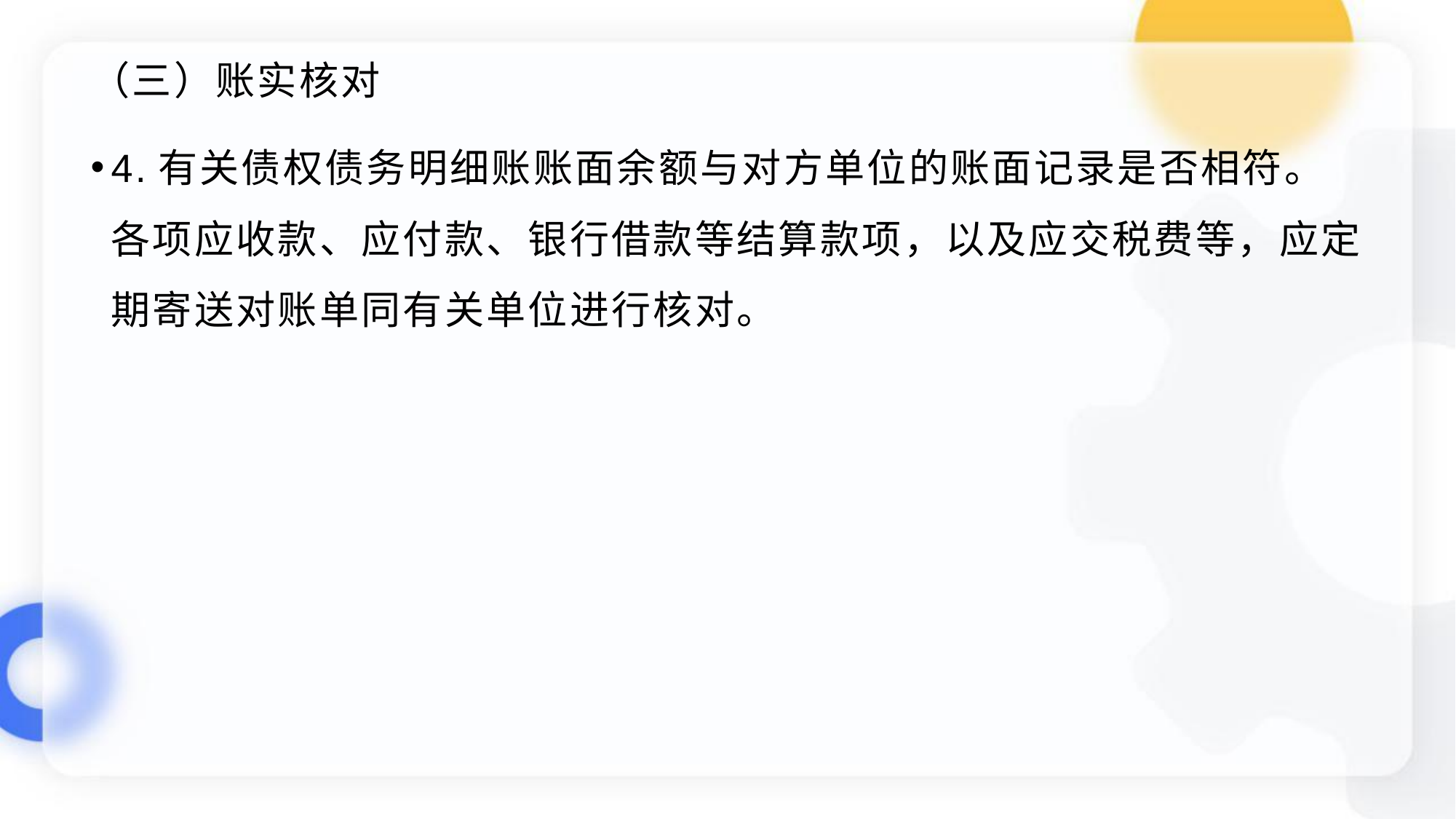

# （三）账实核对
4.有关债权债务明细账账面余额与对方单位的账面记录是否相符。各项应收款、应付款、银行借款等结算款项，以及应交税费等，应定期寄送对账单同有关单位进行核对。